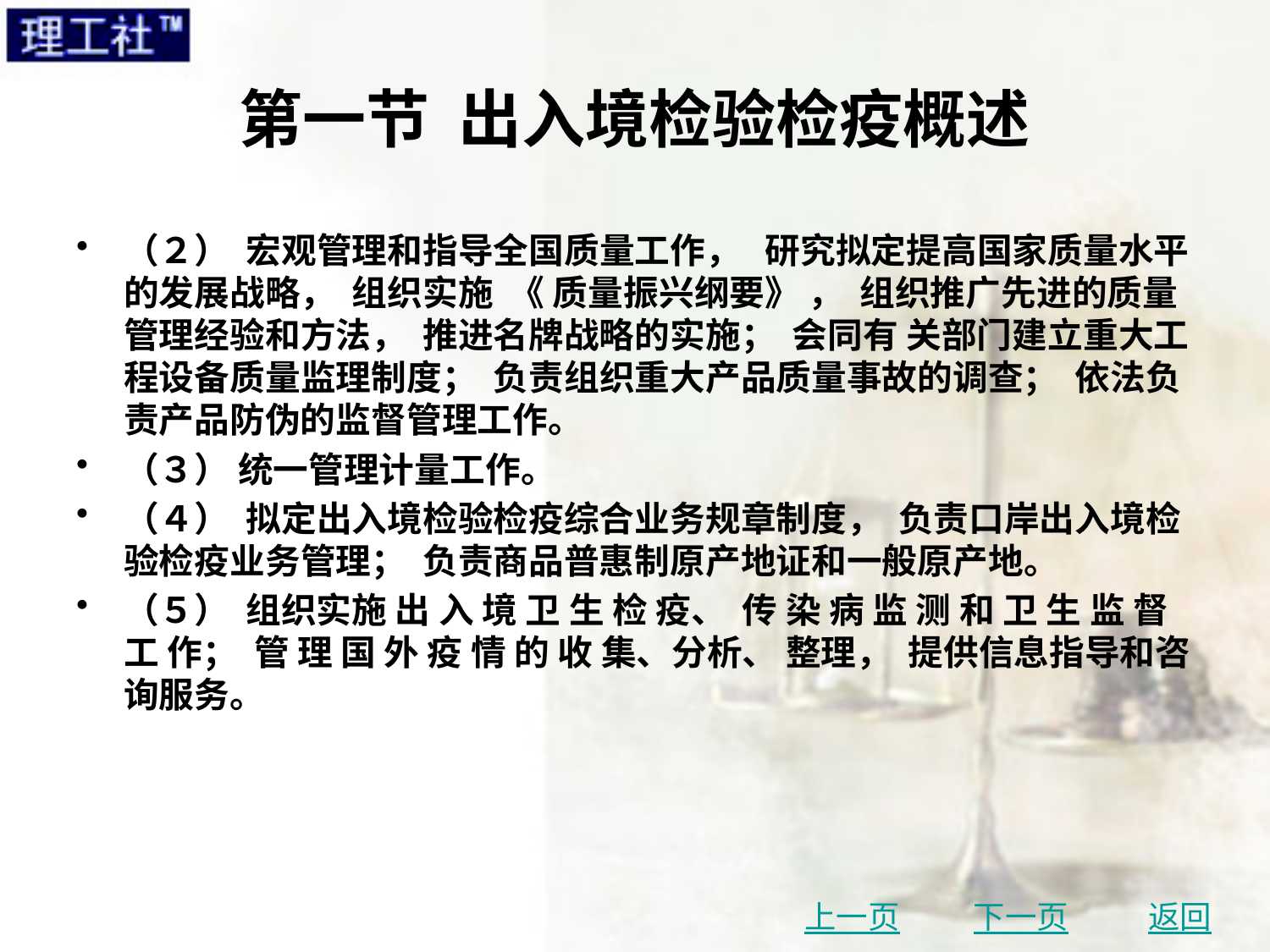

# 第一节  出入境检验检疫概述
（２）  宏观管理和指导全国质量工作，   研究拟定提高国家质量水平的发展战略，  组织实施  《 质量振兴纲要》 ，  组织推广先进的质量管理经验和方法，  推进名牌战略的实施；  会同有 关部门建立重大工程设备质量监理制度；  负责组织重大产品质量事故的调查；  依法负责产品防伪的监督管理工作。
（３） 统一管理计量工作。
（４）  拟定出入境检验检疫综合业务规章制度，  负责口岸出入境检验检疫业务管理；  负责商品普惠制原产地证和一般原产地。
（５）  组织实施 出 入 境 卫 生 检 疫、  传 染 病 监 测 和 卫 生 监 督 工 作；  管 理 国 外 疫 情 的 收 集、分析、 整理，  提供信息指导和咨询服务。

上一页
下一页
返回